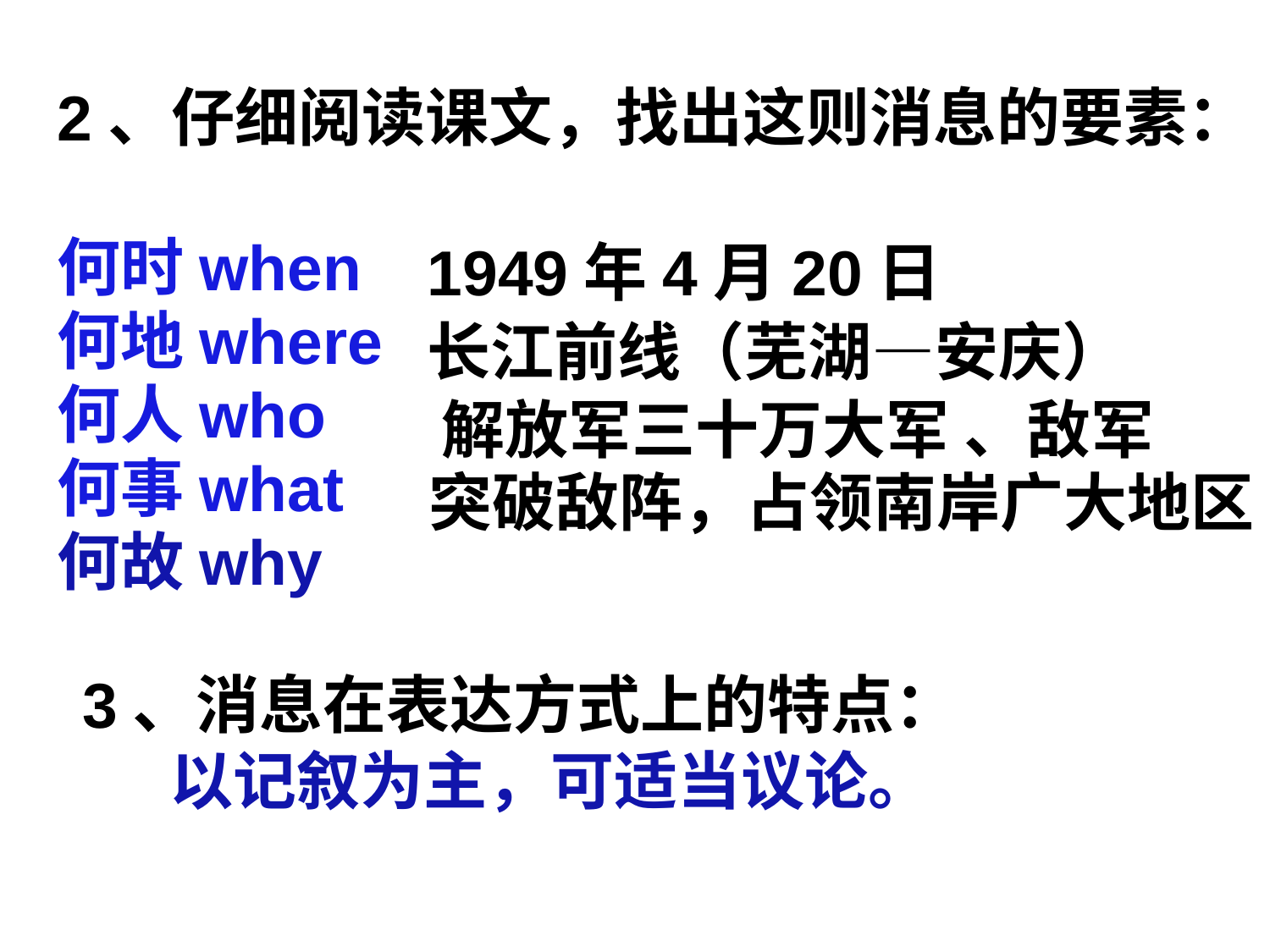

# 2、仔细阅读课文，找出这则消息的要素：
1949年4月20日
何时when
何地where
何人who
何事what
何故why
长江前线（芜湖—安庆）
解放军三十万大军 、敌军
突破敌阵，占领南岸广大地区
3、消息在表达方式上的特点：
     以记叙为主，可适当议论。